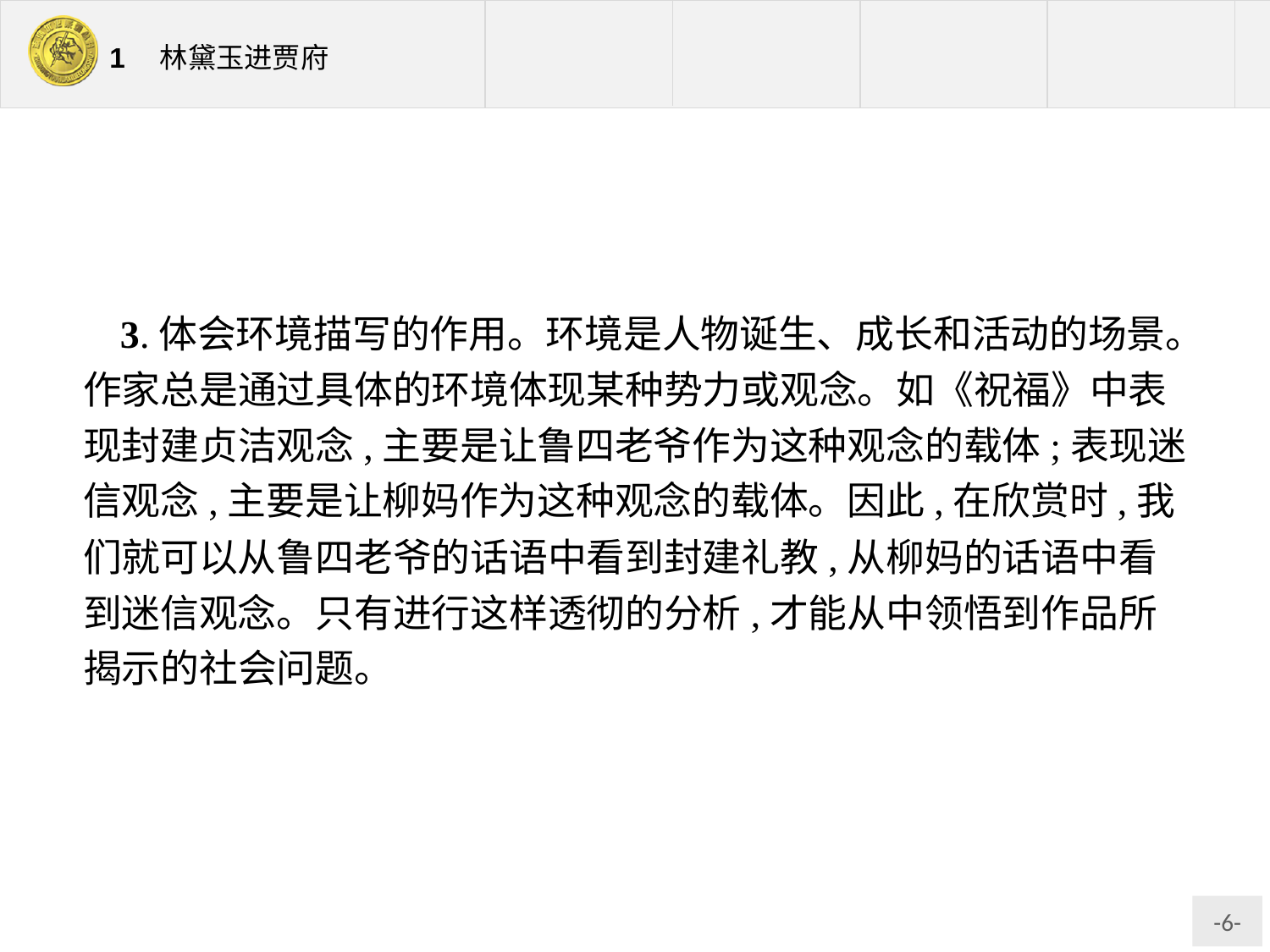

3.体会环境描写的作用。环境是人物诞生、成长和活动的场景。作家总是通过具体的环境体现某种势力或观念。如《祝福》中表现封建贞洁观念,主要是让鲁四老爷作为这种观念的载体;表现迷信观念,主要是让柳妈作为这种观念的载体。因此,在欣赏时,我们就可以从鲁四老爷的话语中看到封建礼教,从柳妈的话语中看到迷信观念。只有进行这样透彻的分析,才能从中领悟到作品所揭示的社会问题。